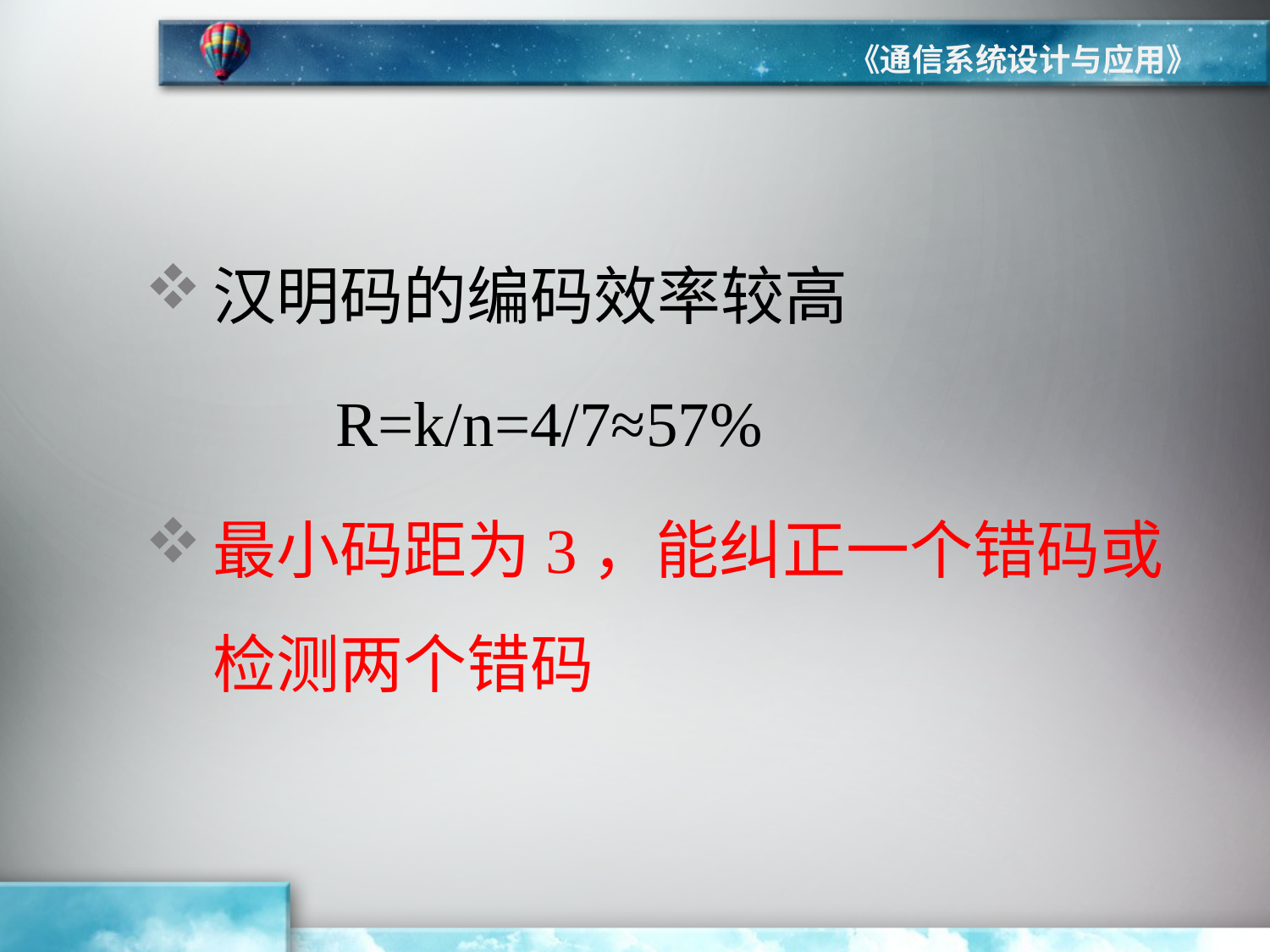

《通信系统设计与应用》
汉明码的编码效率较高
            R=k/n=4/7≈57%
最小码距为3，能纠正一个错码或检测两个错码